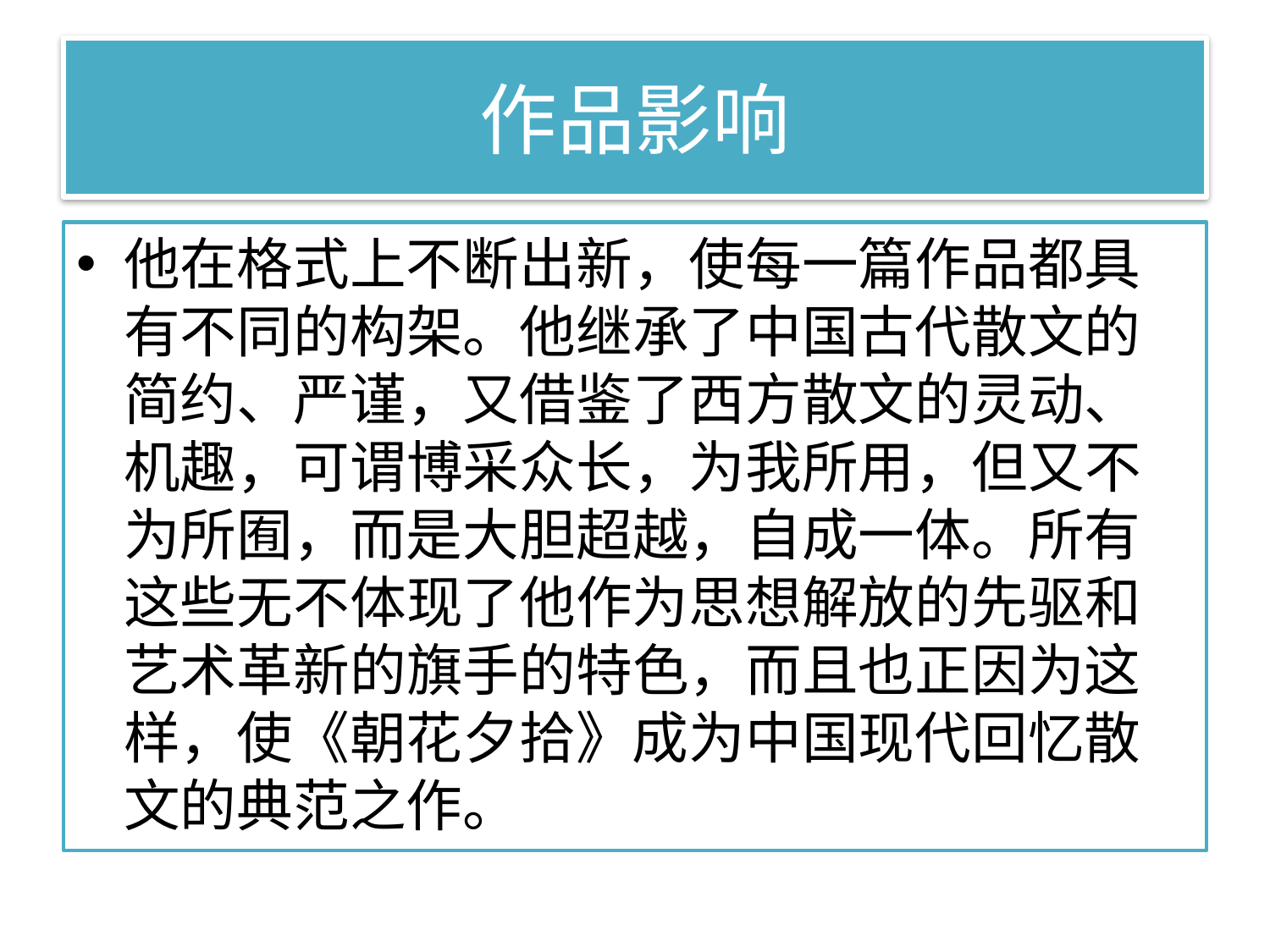

# 作品影响
他在格式上不断出新，使每一篇作品都具有不同的构架。他继承了中国古代散文的简约、严谨，又借鉴了西方散文的灵动、机趣，可谓博采众长，为我所用，但又不为所囿，而是大胆超越，自成一体。所有这些无不体现了他作为思想解放的先驱和艺术革新的旗手的特色，而且也正因为这样，使《朝花夕拾》成为中国现代回忆散文的典范之作。